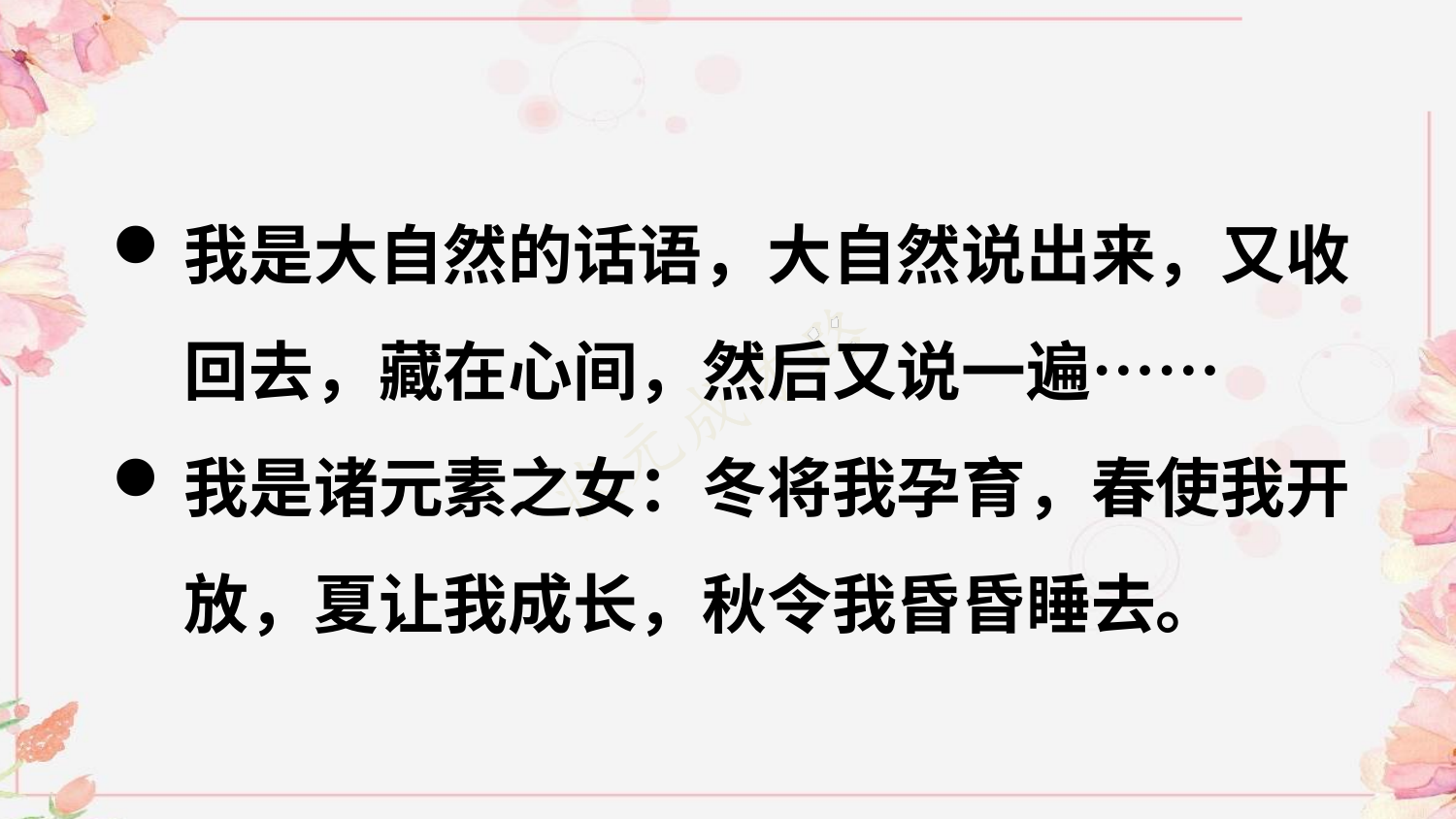

我是大自然的话语，大自然说出来，又收回去，藏在心间，然后又说一遍……
我是诸元素之女：冬将我孕育，春使我开放，夏让我成长，秋令我昏昏睡去。